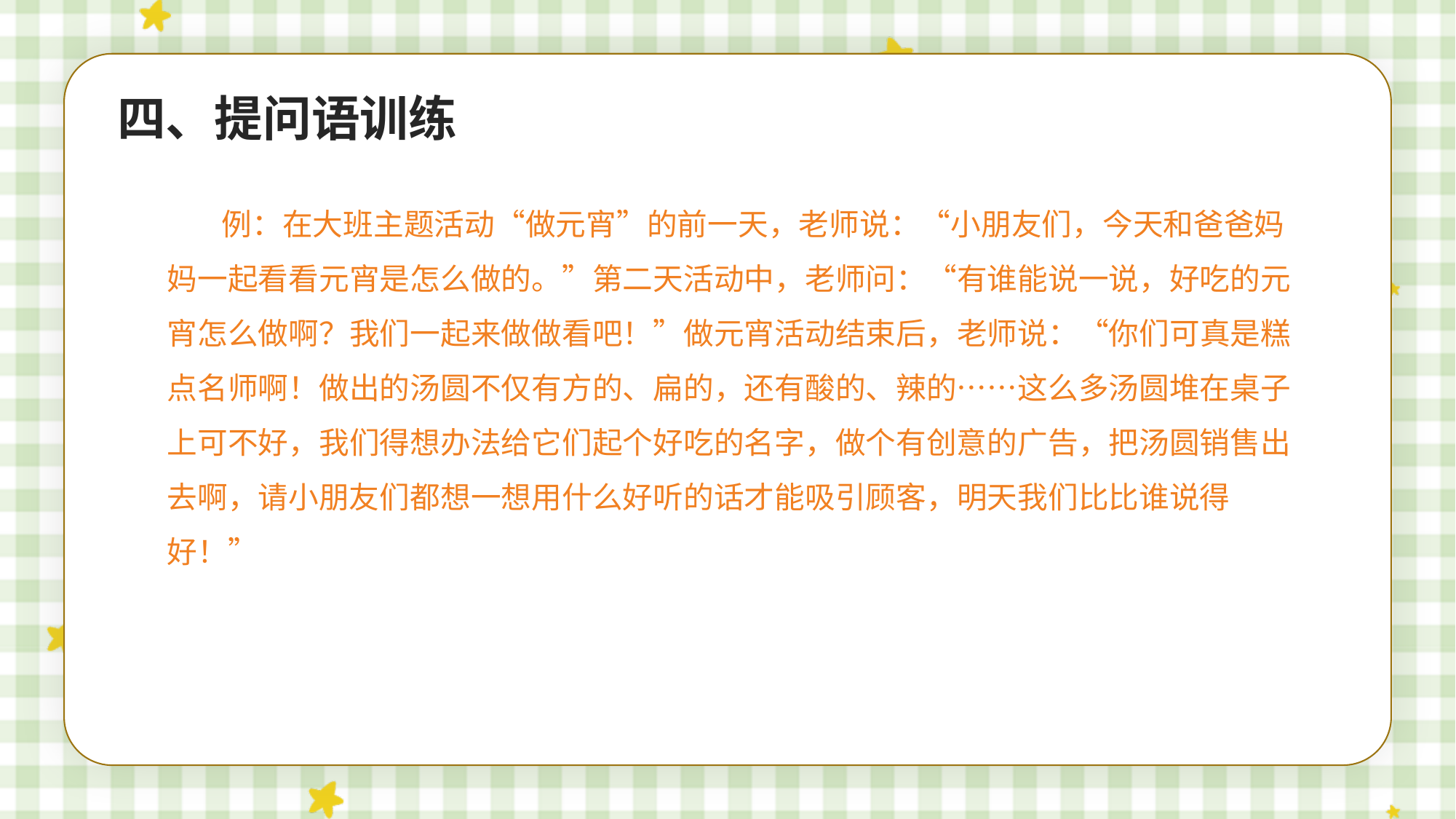

四、提问语训练
例：在大班主题活动“做元宵”的前一天，老师说：“小朋友们，今天和爸爸妈妈一起看看元宵是怎么做的。”第二天活动中，老师问：“有谁能说一说，好吃的元宵怎么做啊？我们一起来做做看吧！”做元宵活动结束后，老师说：“你们可真是糕点名师啊！做出的汤圆不仅有方的、扁的，还有酸的、辣的……这么多汤圆堆在桌子上可不好，我们得想办法给它们起个好吃的名字，做个有创意的广告，把汤圆销售出去啊，请小朋友们都想一想用什么好听的话才能吸引顾客，明天我们比比谁说得好！”